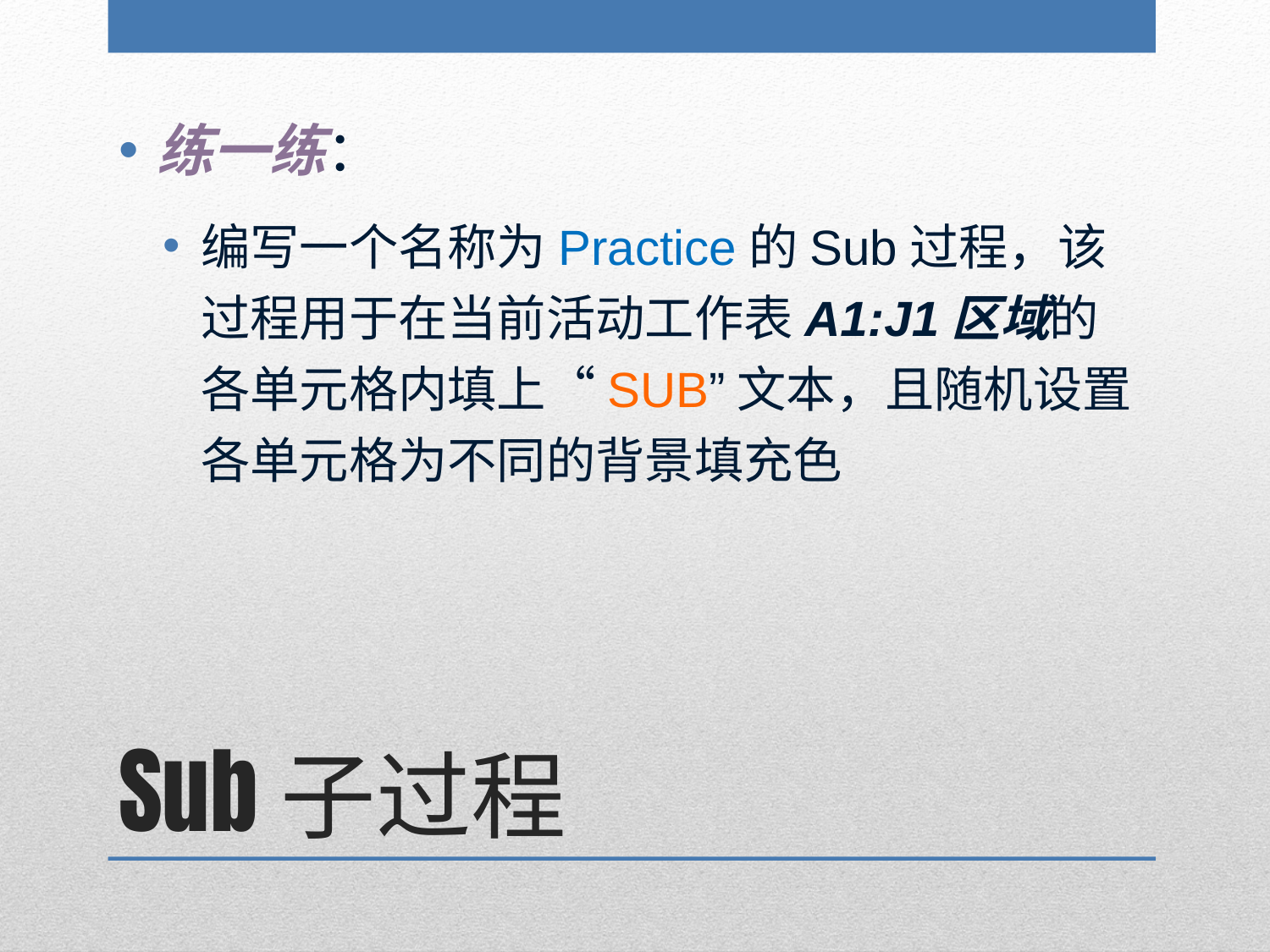

练一练：
编写一个名称为Practice的Sub过程，该过程用于在当前活动工作表A1:J1区域的各单元格内填上“SUB”文本，且随机设置各单元格为不同的背景填充色
# Sub子过程